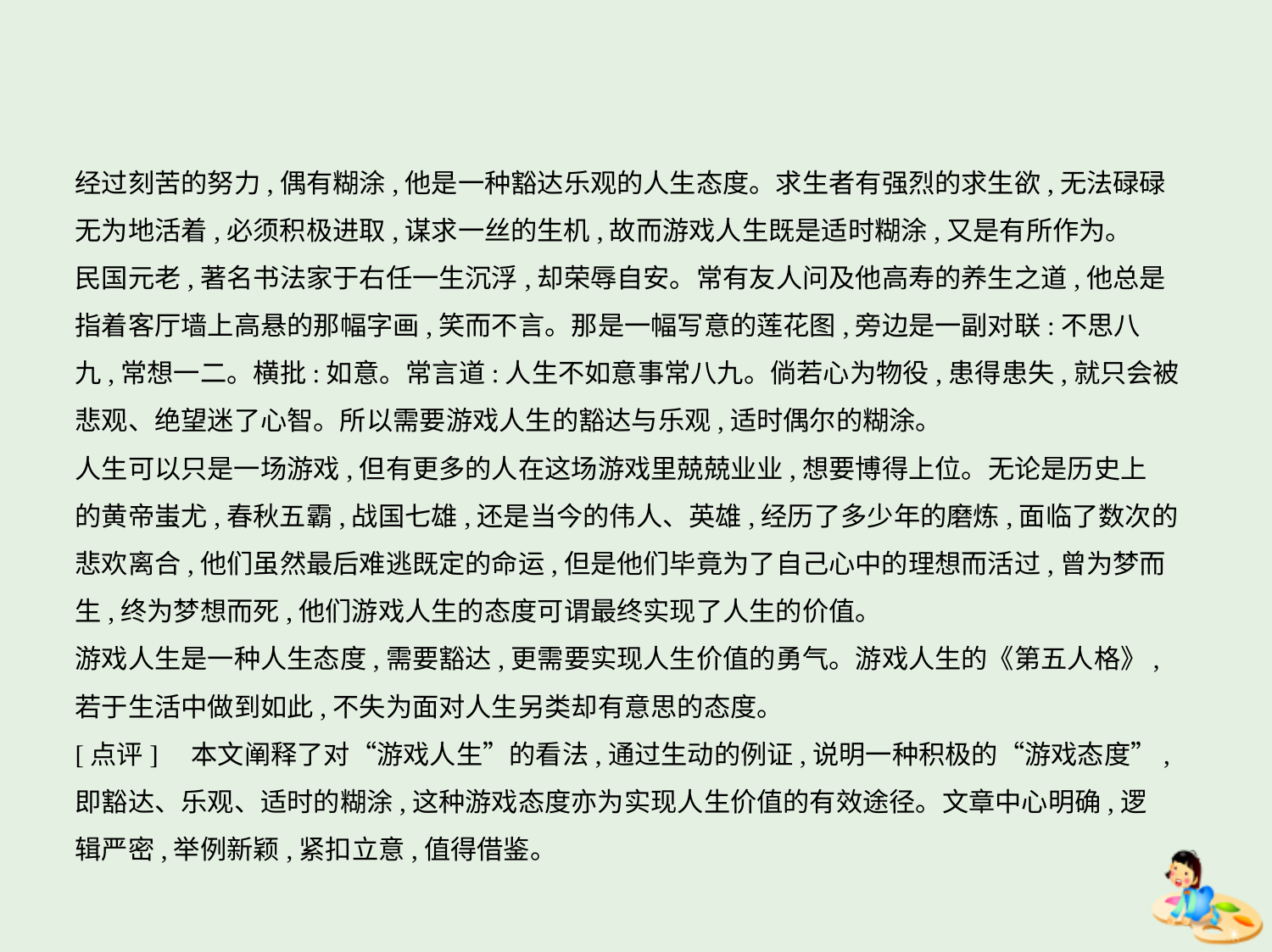

经过刻苦的努力,偶有糊涂,他是一种豁达乐观的人生态度。求生者有强烈的求生欲,无法碌碌
无为地活着,必须积极进取,谋求一丝的生机,故而游戏人生既是适时糊涂,又是有所作为。
民国元老,著名书法家于右任一生沉浮,却荣辱自安。常有友人问及他高寿的养生之道,他总是
指着客厅墙上高悬的那幅字画,笑而不言。那是一幅写意的莲花图,旁边是一副对联:不思八
九,常想一二。横批:如意。常言道:人生不如意事常八九。倘若心为物役,患得患失,就只会被
悲观、绝望迷了心智。所以需要游戏人生的豁达与乐观,适时偶尔的糊涂。
人生可以只是一场游戏,但有更多的人在这场游戏里兢兢业业,想要博得上位。无论是历史上
的黄帝蚩尤,春秋五霸,战国七雄,还是当今的伟人、英雄,经历了多少年的磨炼,面临了数次的
悲欢离合,他们虽然最后难逃既定的命运,但是他们毕竟为了自己心中的理想而活过,曾为梦而
生,终为梦想而死,他们游戏人生的态度可谓最终实现了人生的价值。
游戏人生是一种人生态度,需要豁达,更需要实现人生价值的勇气。游戏人生的《第五人格》,
若于生活中做到如此,不失为面对人生另类却有意思的态度。
[点评]　本文阐释了对“游戏人生”的看法,通过生动的例证,说明一种积极的“游戏态度”,
即豁达、乐观、适时的糊涂,这种游戏态度亦为实现人生价值的有效途径。文章中心明确,逻
辑严密,举例新颖,紧扣立意,值得借鉴。